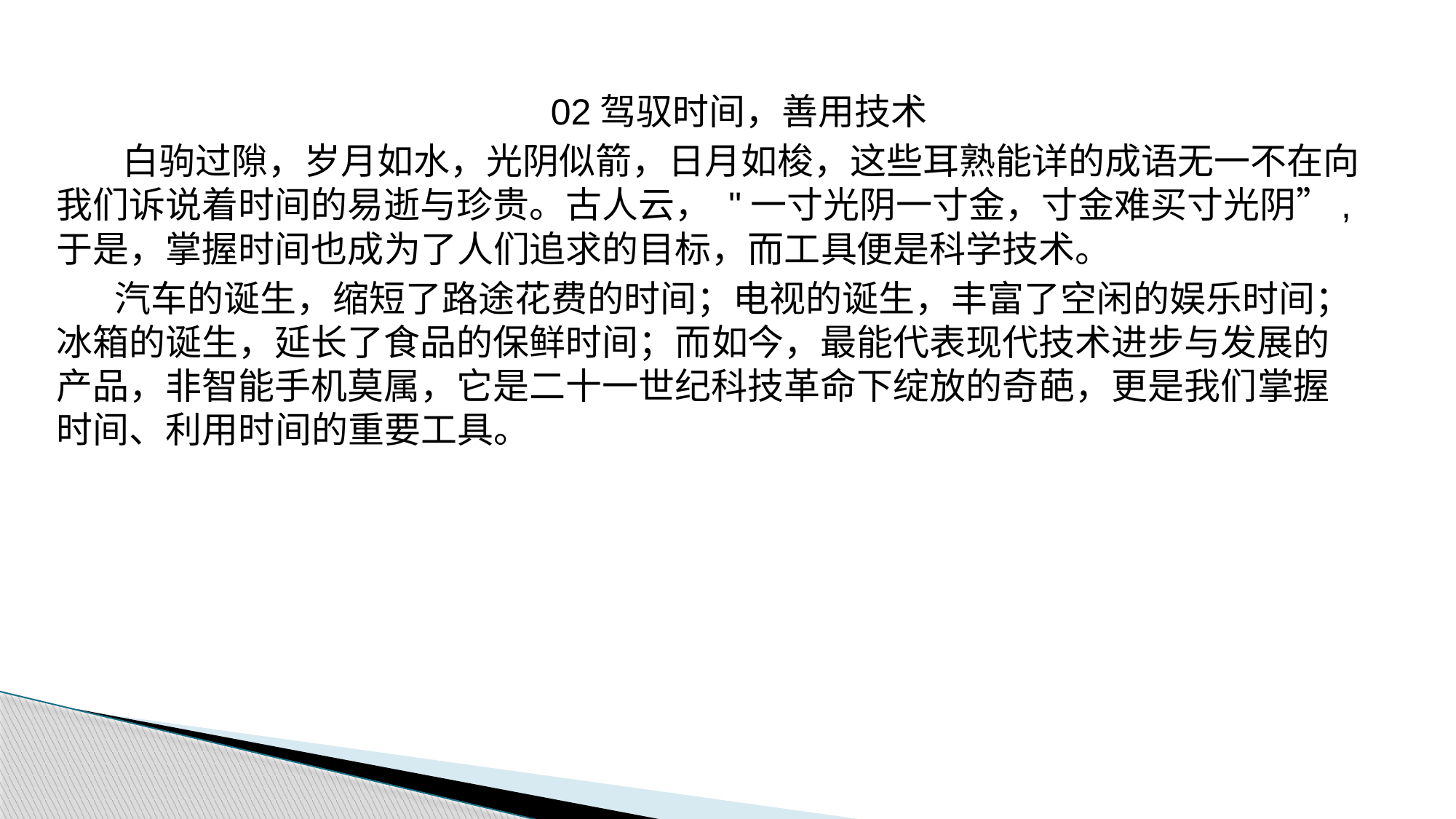

02驾驭时间，善用技术
       白驹过隙，岁月如水，光阴似箭，日月如梭，这些耳熟能详的成语无一不在向我们诉说着时间的易逝与珍贵。古人云， "一寸光阴一寸金，寸金难买寸光阴”,于是，掌握时间也成为了人们追求的目标，而工具便是科学技术。
      汽车的诞生，缩短了路途花费的时间；电视的诞生，丰富了空闲的娱乐时间；冰箱的诞生，延长了食品的保鲜时间；而如今，最能代表现代技术进步与发展的产品，非智能手机莫属，它是二十一世纪科技革命下绽放的奇葩，更是我们掌握时间、利用时间的重要工具。